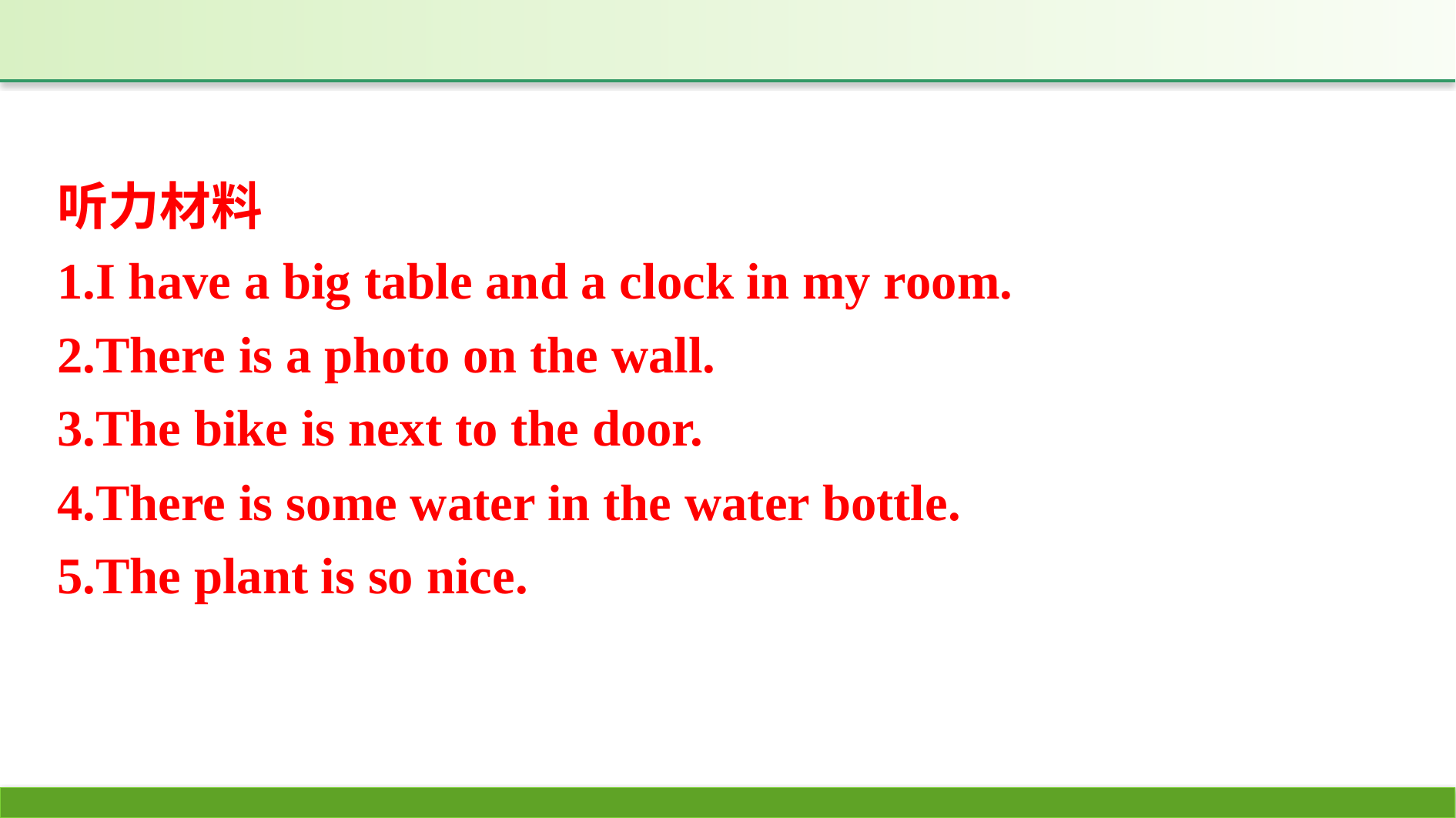

听力材料
1.I have a big table and a clock in my room.
2.There is a photo on the wall.
3.The bike is next to the door.
4.There is some water in the water bottle.
5.The plant is so nice.